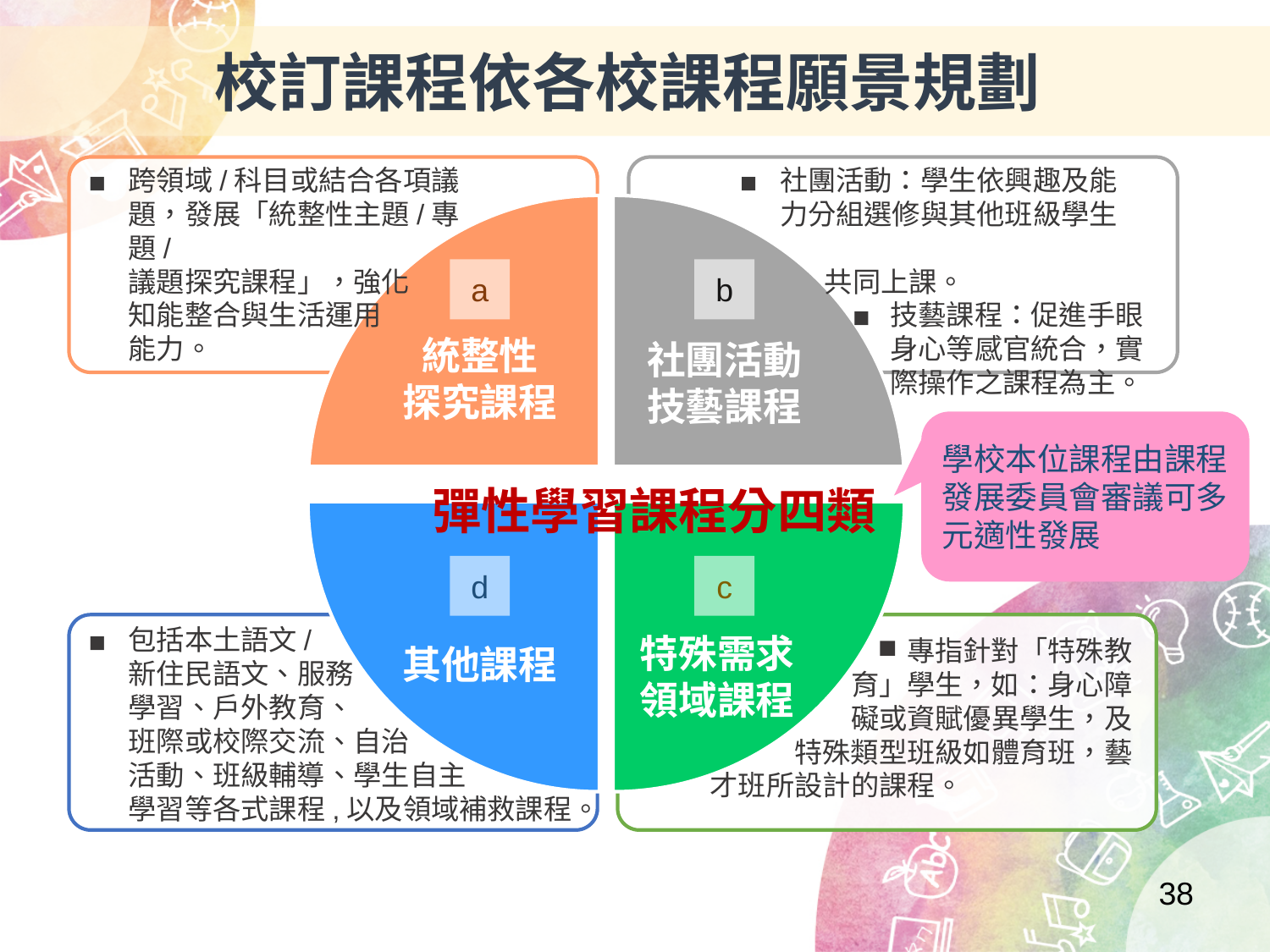

校訂課程依各校課程願景規劃
跨領域/科目或結合各項議題，發展「統整性主題/專題/
議題探究課程」，強化
知能整合與生活運用
能力。
社團活動：學生依興趣及能力分組選修與其他班級學生
　　　共同上課。
技藝課程：促進手眼身心等感官統合，實際操作之課程為主。

社團活動技藝課程

    彈性學習課程分四類
包括本土語文/
新住民語文、服務
學習、戶外教育、
班際或校際交流、自治
活動、班級輔導、學生自主
學習等各式課程,以及領域補救課程。
　　　　　　　專指針對「特殊教
　　　　　育」學生，如：身心障
　　　　　礙或資賦優異學生，及
　　　特殊類型班級如體育班，藝才班所設計的課程。
a
b
統整性
探究課程
社團活動
技藝課程
學校本位課程由課程發展委員會審議可多元適性發展
d
c
特殊需求
領域課程
其他課程

38